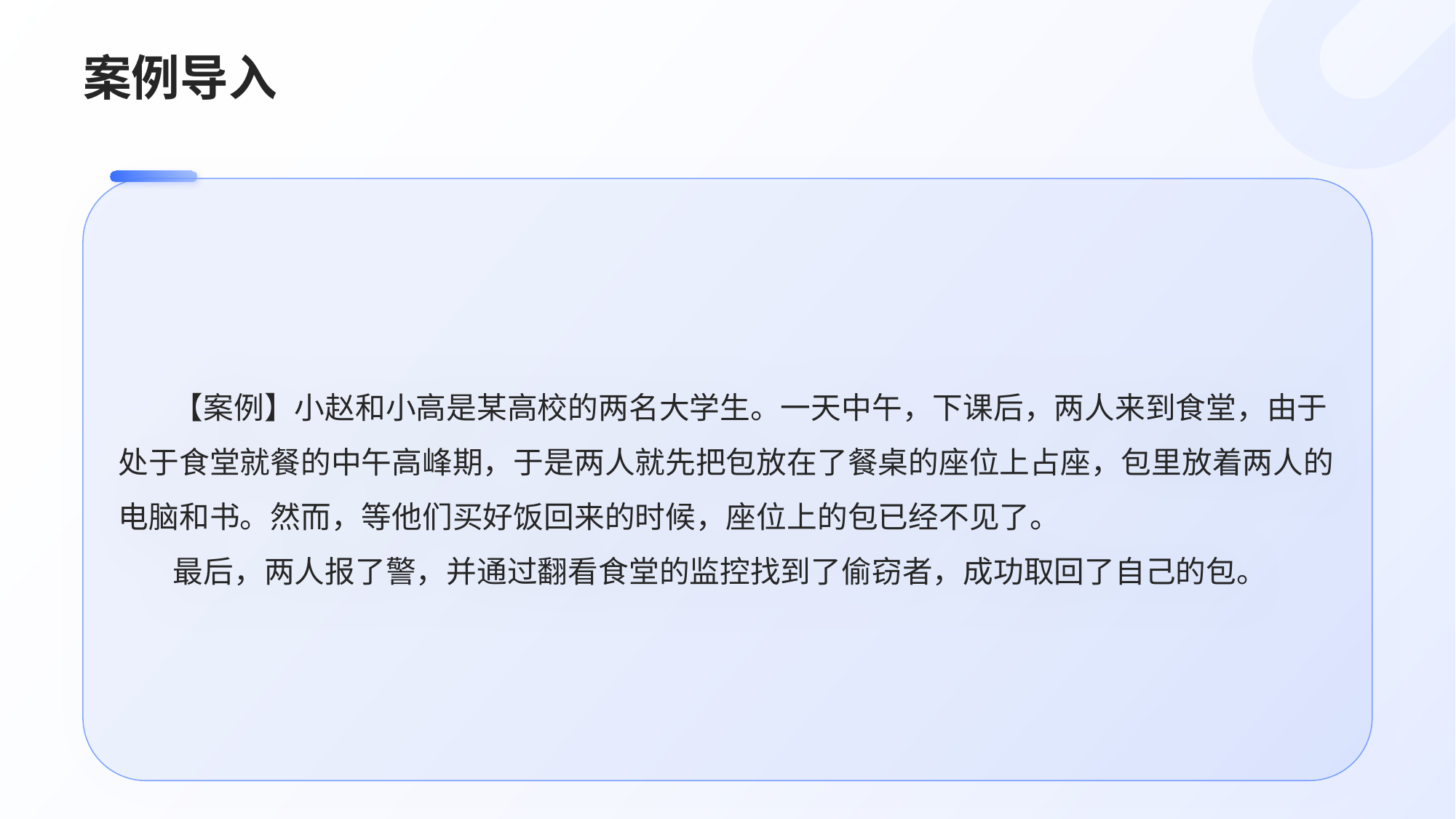

# 案例导入

【案例】小赵和小高是某高校的两名大学生。一天中午，下课后，两人来到食堂，由于处于食堂就餐的中午高峰期，于是两人就先把包放在了餐桌的座位上占座，包里放着两人的电脑和书。然而，等他们买好饭回来的时候，座位上的包已经不见了。
最后，两人报了警，并通过翻看食堂的监控找到了偷窃者，成功取回了自己的包。